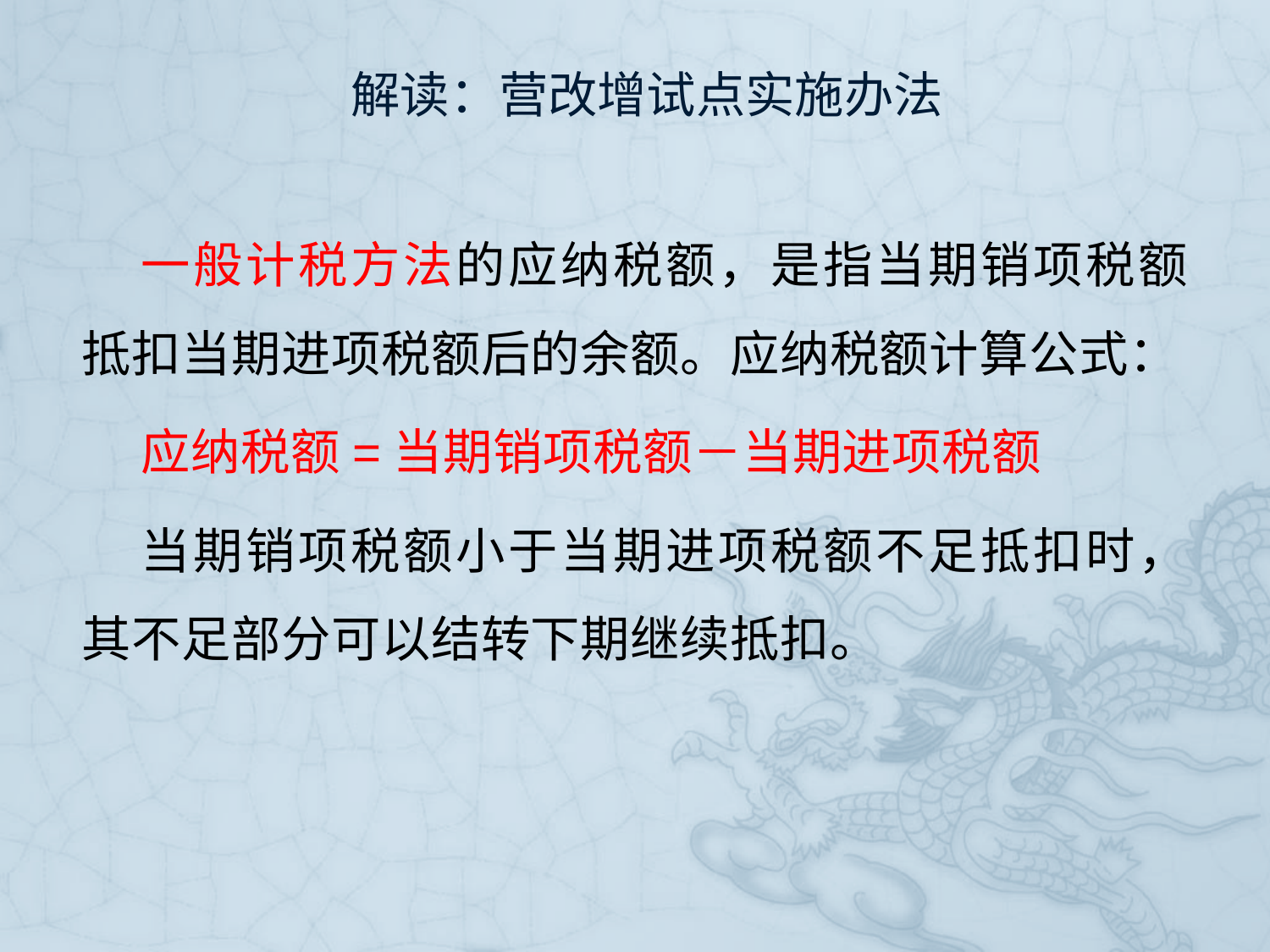

# 解读：营改增试点实施办法

一般计税方法的应纳税额，是指当期销项税额抵扣当期进项税额后的余额。应纳税额计算公式：
应纳税额=当期销项税额－当期进项税额
当期销项税额小于当期进项税额不足抵扣时，其不足部分可以结转下期继续抵扣。